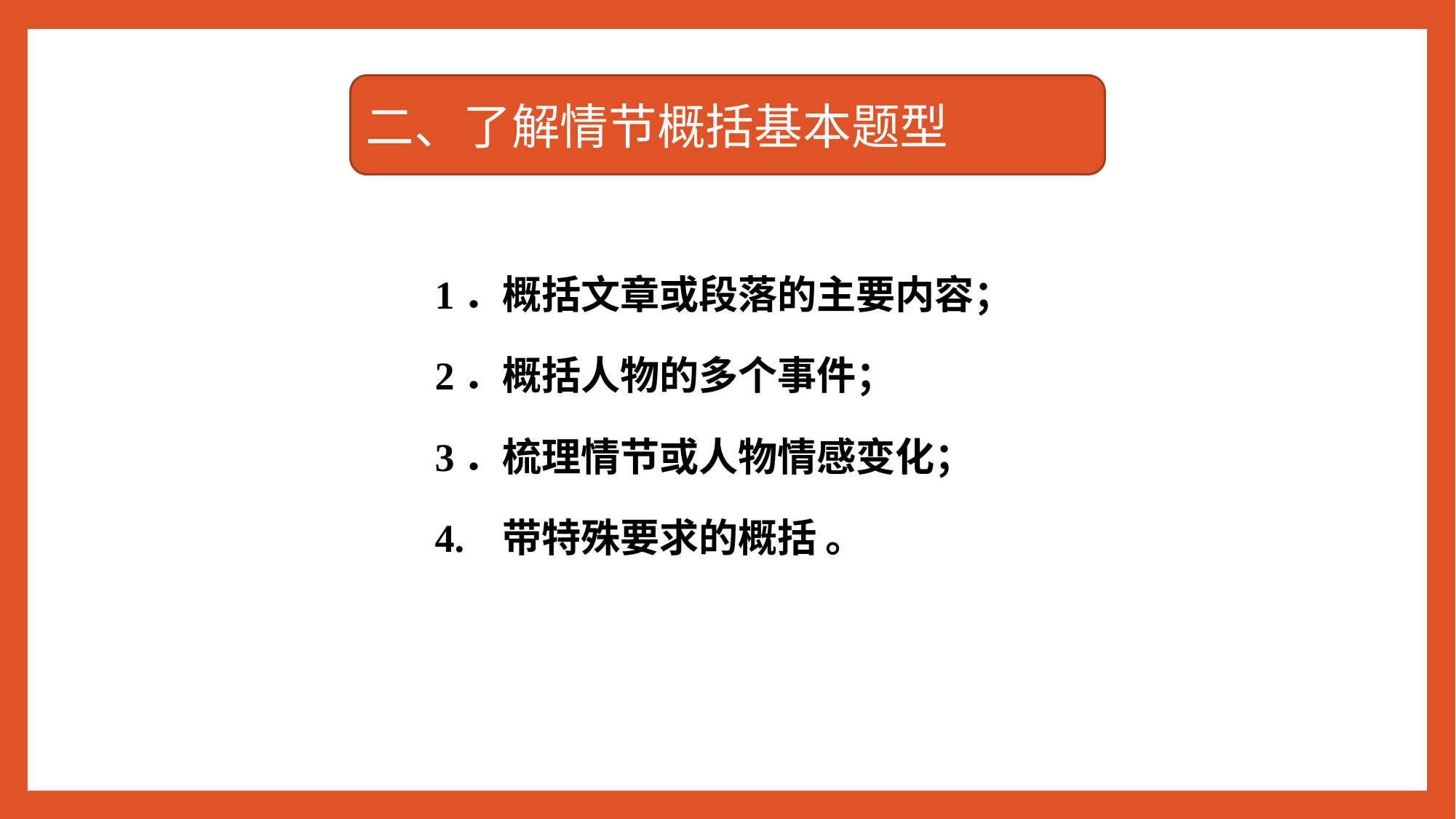

二、了解情节概括基本题型
1．概括文章或段落的主要内容；
2．概括人物的多个事件；
3．梳理情节或人物情感变化；
4.   带特殊要求的概括 。